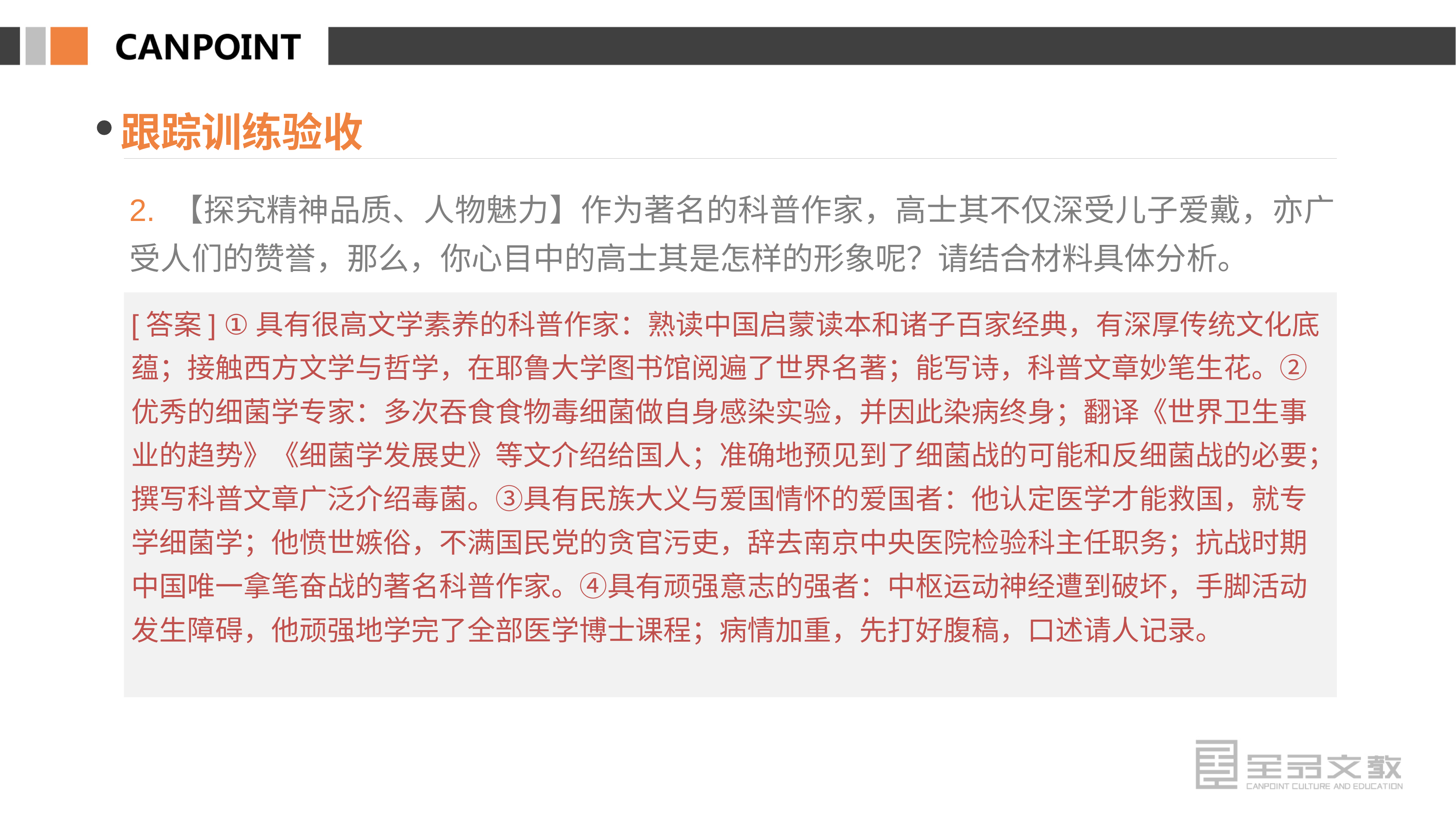

跟踪训练验收

2. 【探究精神品质、人物魅力】作为著名的科普作家，高士其不仅深受儿子爱戴，亦广受人们的赞誉，那么，你心目中的高士其是怎样的形象呢？请结合材料具体分析。

[答案] ①具有很高文学素养的科普作家：熟读中国启蒙读本和诸子百家经典，有深厚传统文化底蕴；接触西方文学与哲学，在耶鲁大学图书馆阅遍了世界名著；能写诗，科普文章妙笔生花。②优秀的细菌学专家：多次吞食食物毒细菌做自身感染实验，并因此染病终身；翻译《世界卫生事业的趋势》《细菌学发展史》等文介绍给国人；准确地预见到了细菌战的可能和反细菌战的必要；撰写科普文章广泛介绍毒菌。③具有民族大义与爱国情怀的爱国者：他认定医学才能救国，就专学细菌学；他愤世嫉俗，不满国民党的贪官污吏，辞去南京中央医院检验科主任职务；抗战时期中国唯一拿笔奋战的著名科普作家。④具有顽强意志的强者：中枢运动神经遭到破坏，手脚活动发生障碍，他顽强地学完了全部医学博士课程；病情加重，先打好腹稿，口述请人记录。